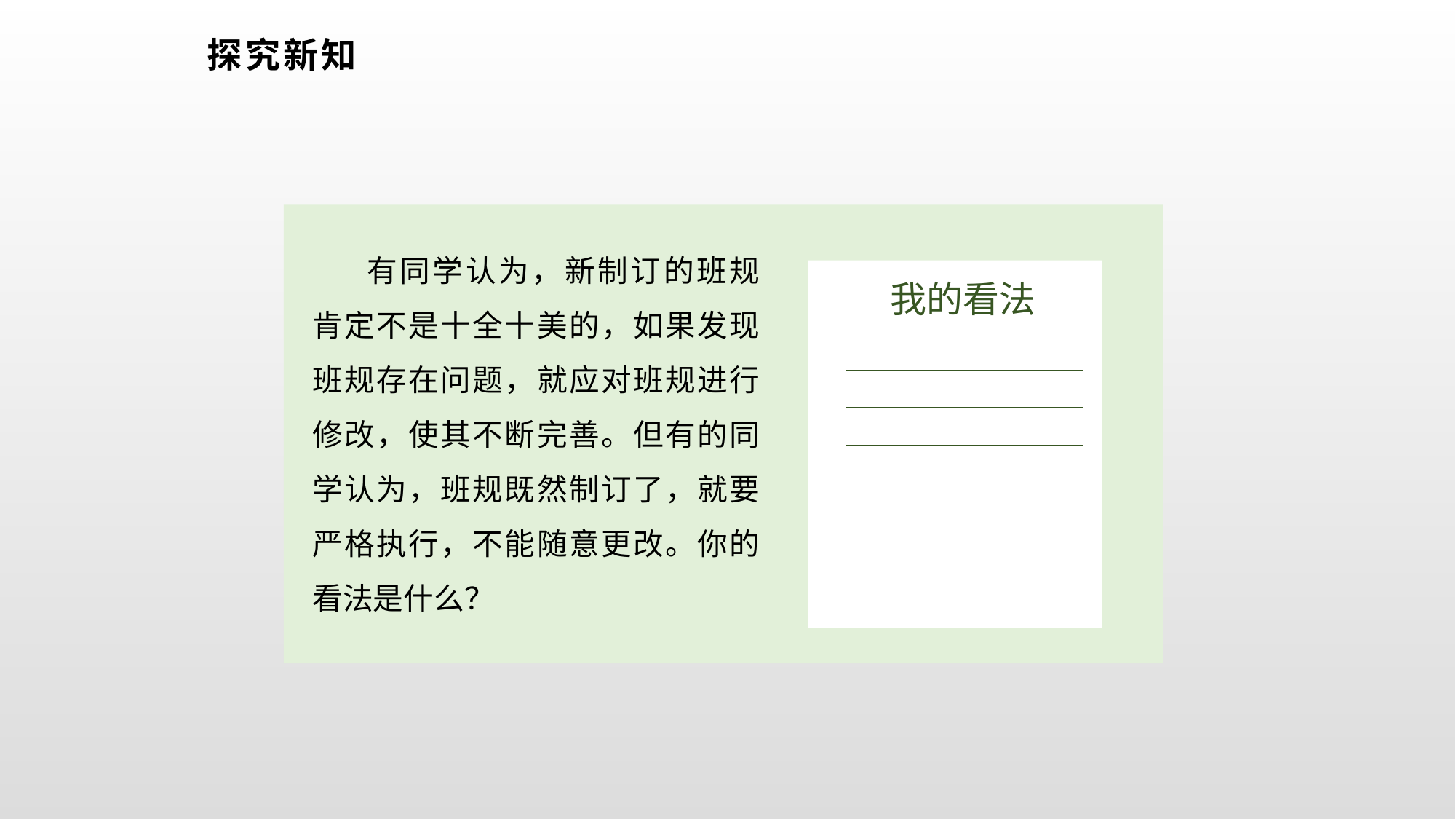

# 探究新知

有同学认为，新制订的班规肯定不是十全十美的，如果发现班规存在问题，就应对班规进行修改，使其不断完善。但有的同学认为，班规既然制订了，就要严格执行，不能随意更改。你的看法是什么？

我的看法